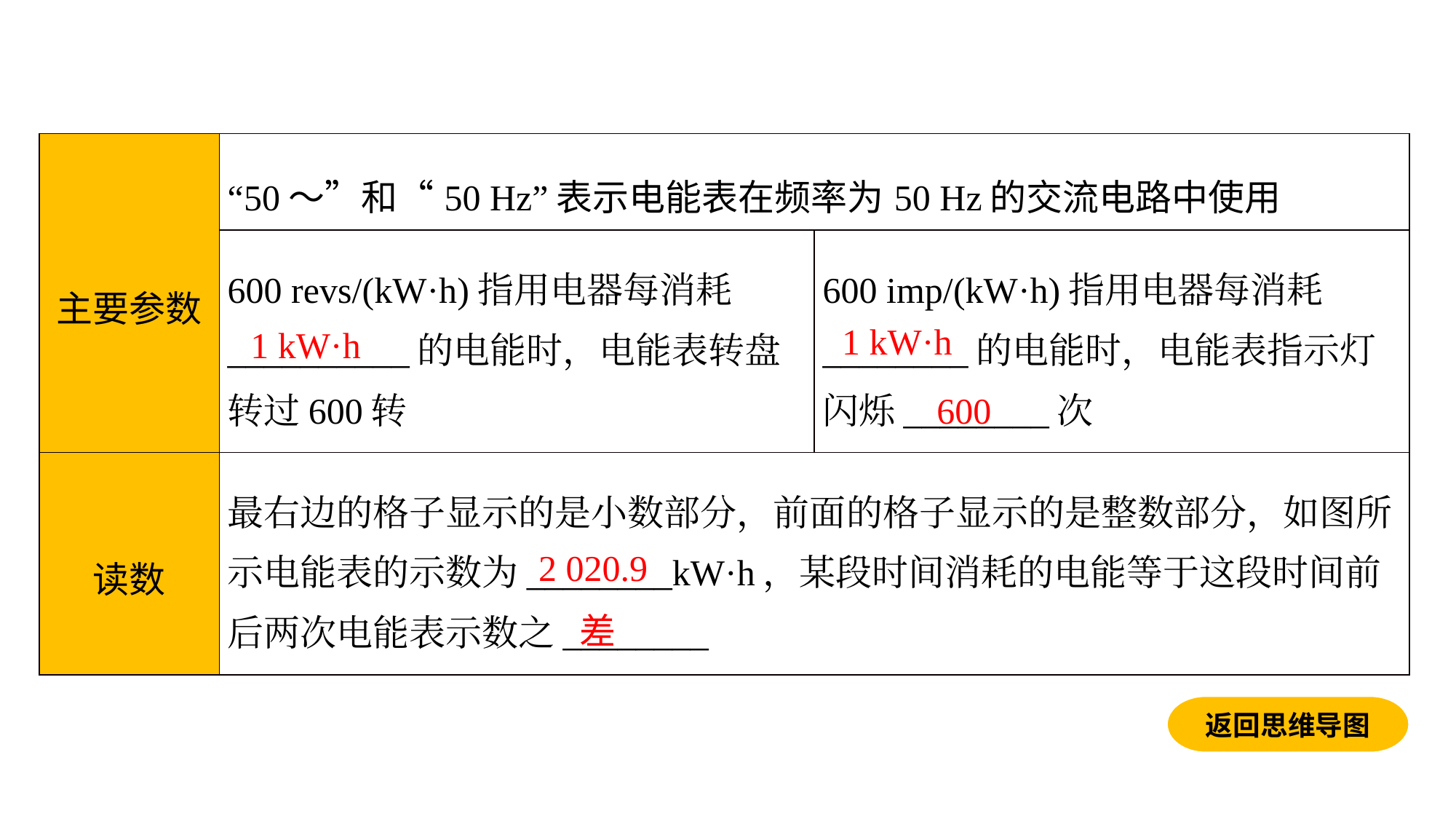

| 主要参数 | “50～”和“50 Hz”表示电能表在频率为50 Hz的交流电路中使用 |  |
| --- | --- | --- |
|  | 600 revs/(kW·h)指用电器每消耗\_\_\_\_\_\_\_\_\_\_的电能时，电能表转盘转过600转 | 600 imp/(kW·h)指用电器每消耗\_\_\_\_\_\_\_\_的电能时，电能表指示灯闪烁\_\_\_\_\_\_\_\_次 |
| 读数 | 最右边的格子显示的是小数部分，前面的格子显示的是整数部分，如图所示电能表的示数为\_\_\_\_\_\_\_\_kW·h，某段时间消耗的电能等于这段时间前后两次电能表示数之\_\_\_\_\_\_\_\_ |  |
1 kW·h
1 kW·h
600
2 020.9
差
返回思维导图